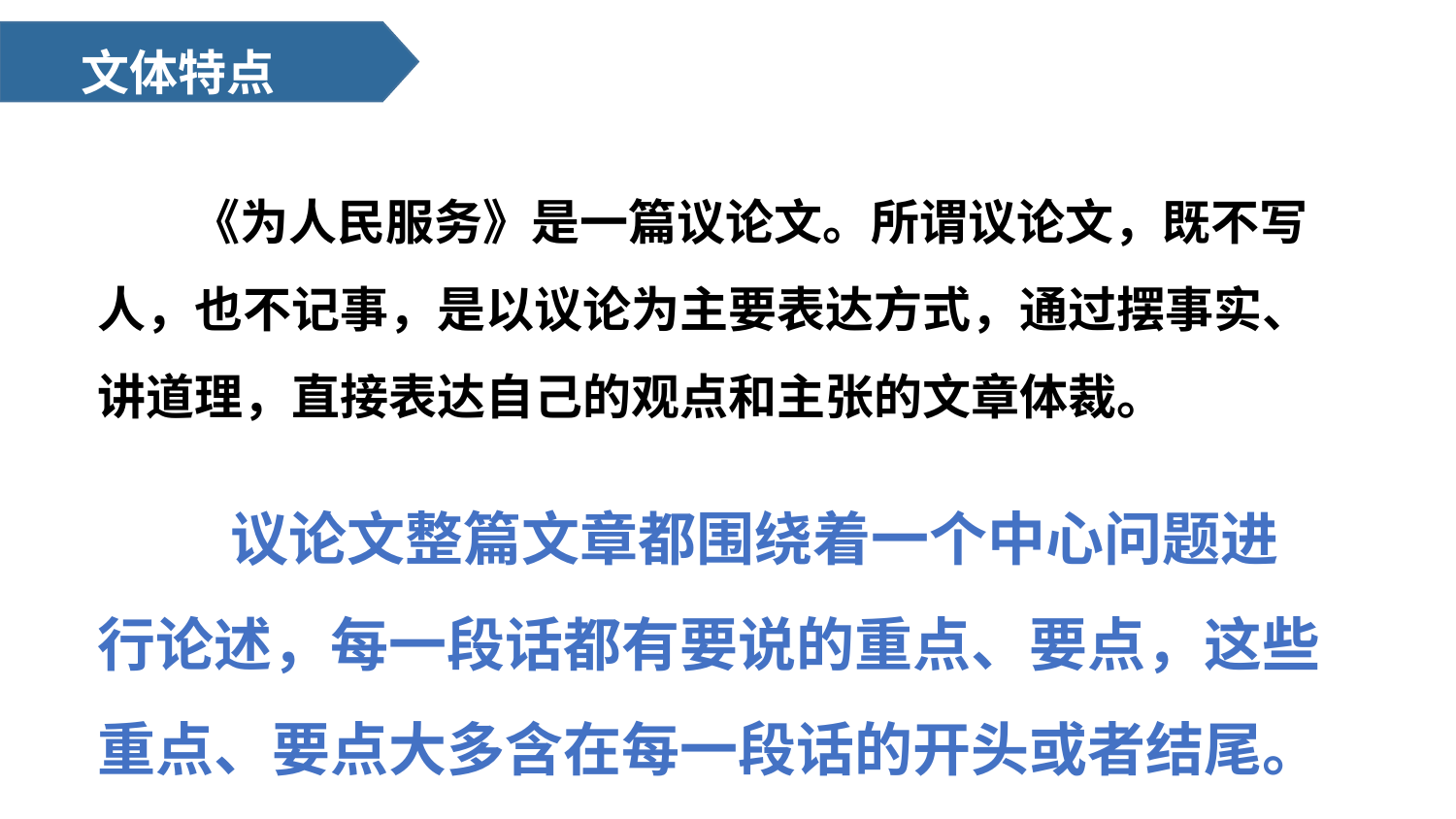

文体特点
《为人民服务》是一篇议论文。所谓议论文，既不写人，也不记事，是以议论为主要表达方式，通过摆事实、讲道理，直接表达自己的观点和主张的文章体裁。
议论文整篇文章都围绕着一个中心问题进行论述，每一段话都有要说的重点、要点，这些重点、要点大多含在每一段话的开头或者结尾。